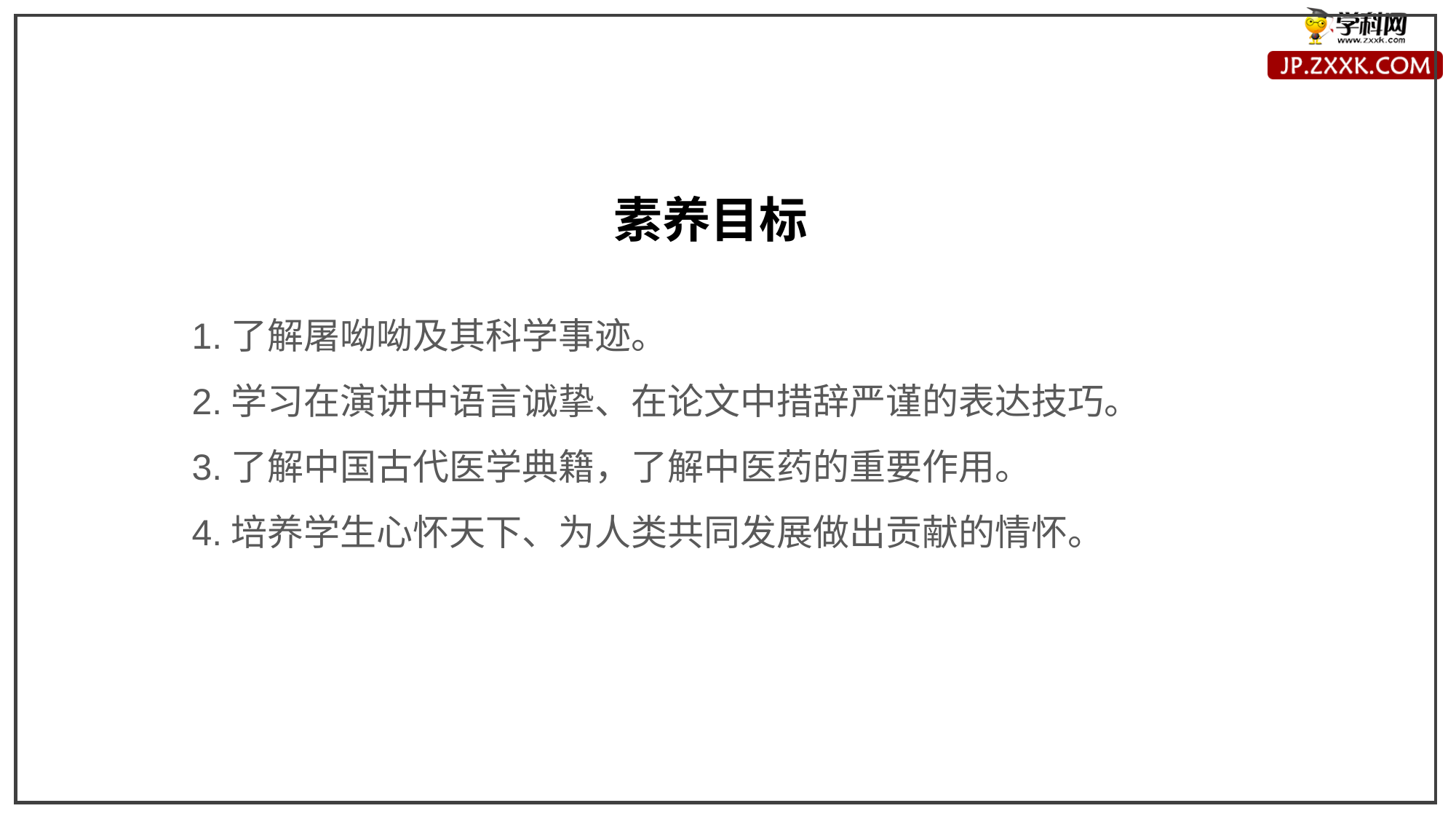

素养目标
1.了解屠呦呦及其科学事迹。
2.学习在演讲中语言诚挚、在论文中措辞严谨的表达技巧。
3.了解中国古代医学典籍，了解中医药的重要作用。
4.培养学生心怀天下、为人类共同发展做出贡献的情怀。